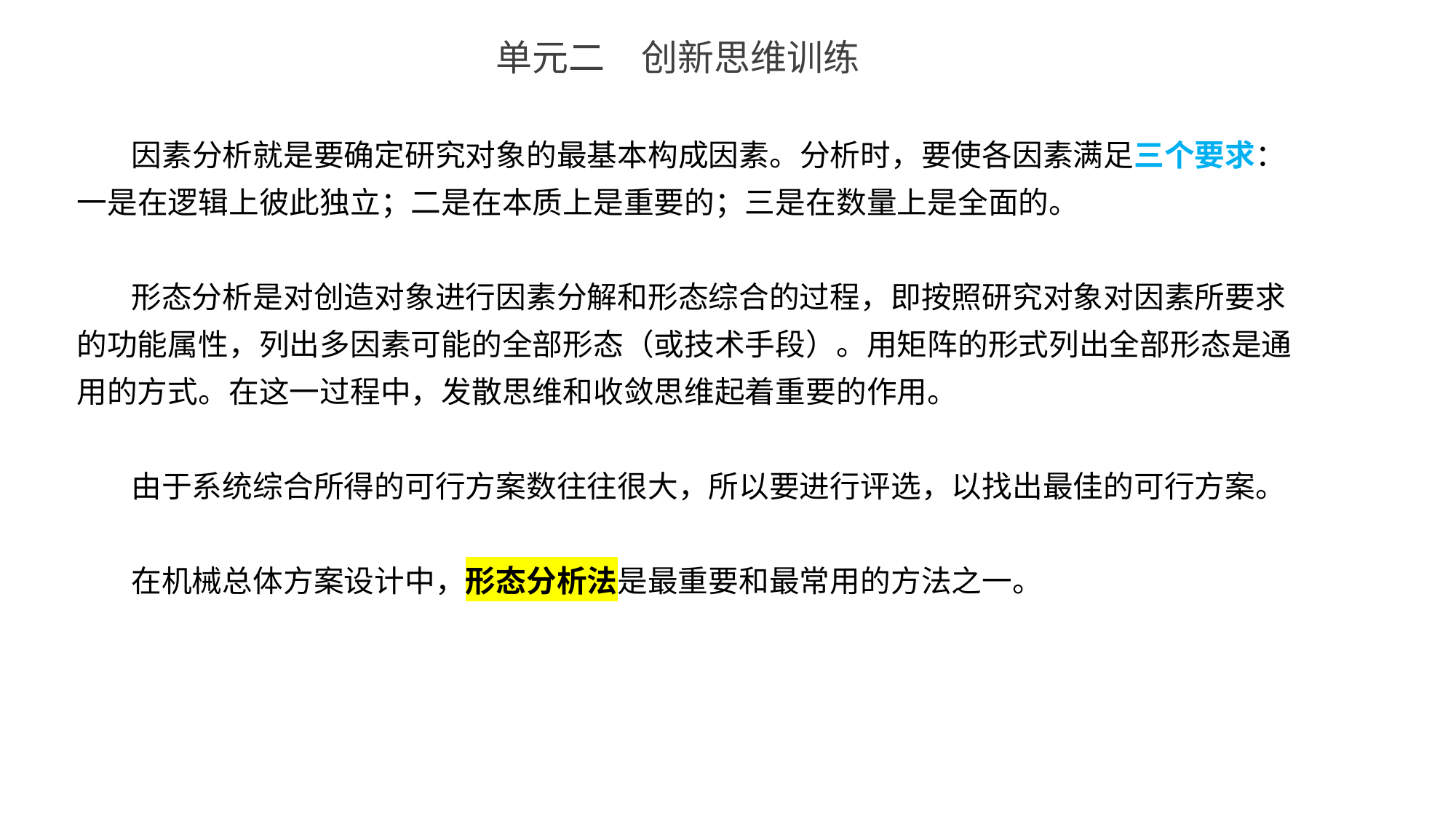

单元二　创新思维训练
因素分析就是要确定研究对象的最基本构成因素。分析时，要使各因素满足三个要求：一是在逻辑上彼此独立；二是在本质上是重要的；三是在数量上是全面的。

形态分析是对创造对象进行因素分解和形态综合的过程，即按照研究对象对因素所要求的功能属性，列出多因素可能的全部形态（或技术手段）。用矩阵的形式列出全部形态是通用的方式。在这一过程中，发散思维和收敛思维起着重要的作用。

由于系统综合所得的可行方案数往往很大，所以要进行评选，以找出最佳的可行方案。

在机械总体方案设计中，形态分析法是最重要和最常用的方法之一。